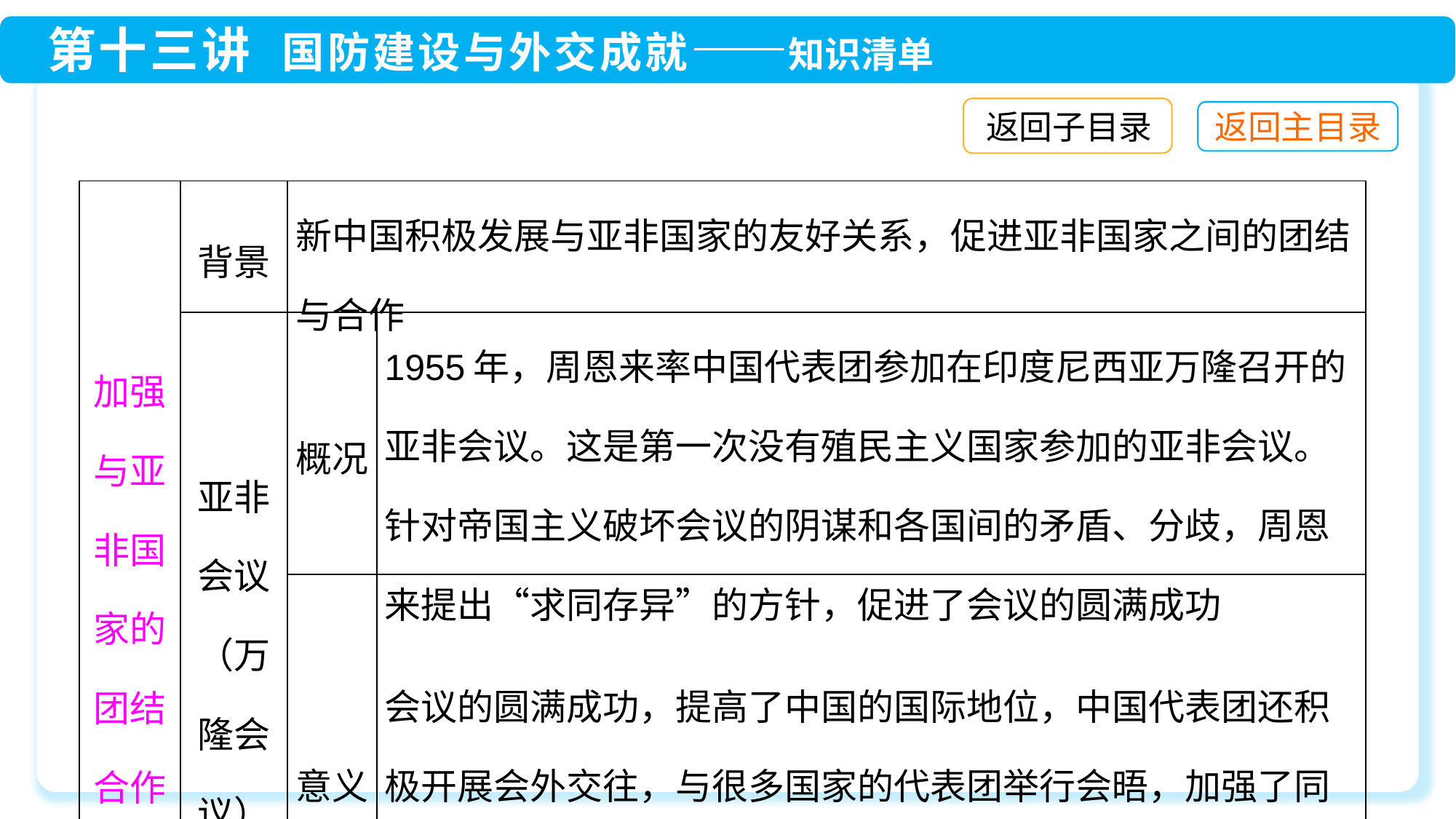

返回子目录
| 加强与亚非国家的团结合作 | 背景 | 新中国积极发展与亚非国家的友好关系，促进亚非国家之间的团结与合作 |  |
| --- | --- | --- | --- |
|  | 亚非会议（万隆会议） | 概况 | 1955年，周恩来率中国代表团参加在印度尼西亚万隆召开的亚非会议。这是第一次没有殖民主义国家参加的亚非会议。针对帝国主义破坏会议的阴谋和各国间的矛盾、分歧，周恩来提出“求同存异”的方针，促进了会议的圆满成功 |
|  |  | 意义 | 会议的圆满成功，提高了中国的国际地位，中国代表团还积极开展会外交往，与很多国家的代表团举行会晤，加强了同亚非各国的团结与合作 |